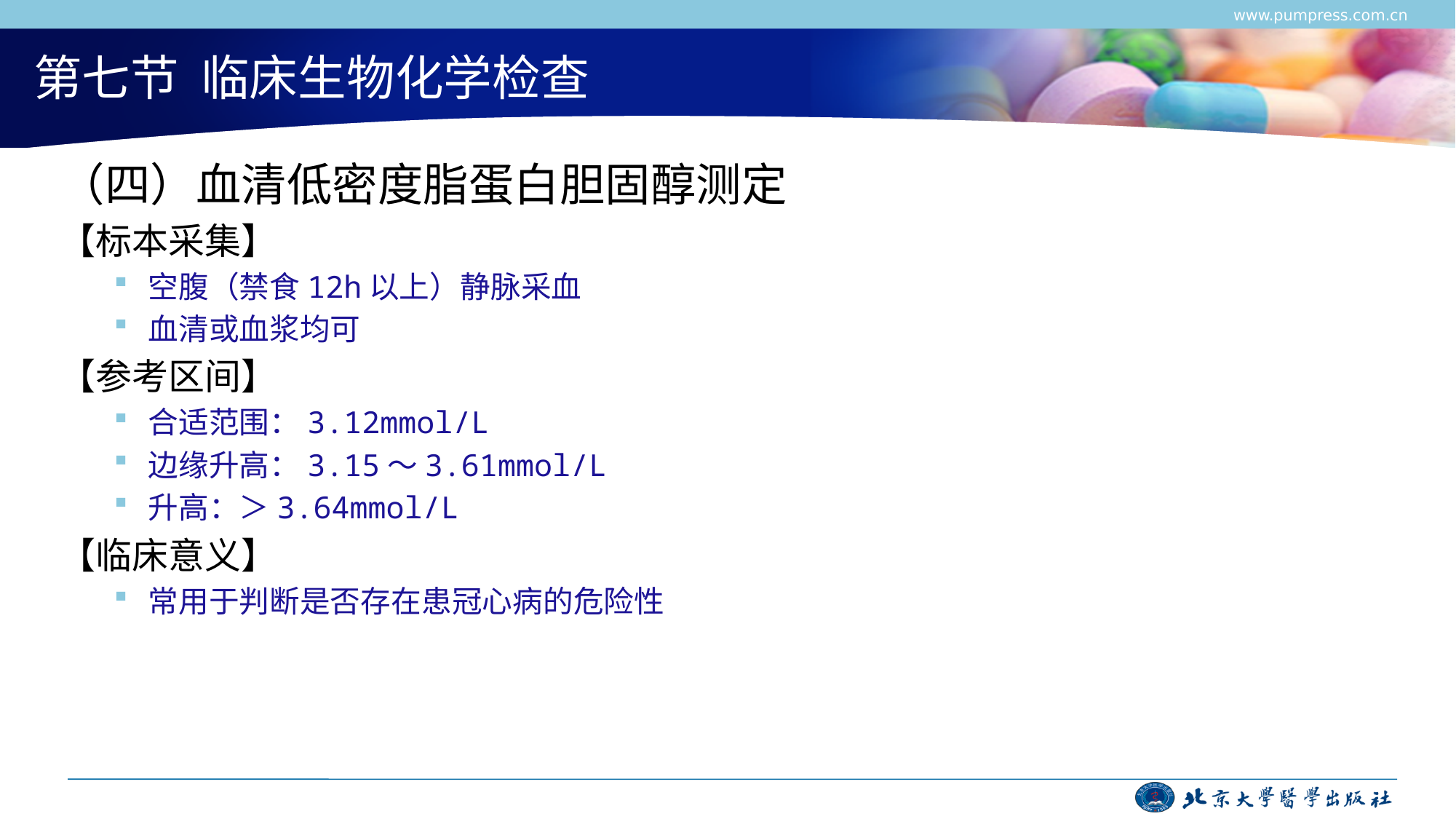

www.pumpress.com.cn
# 第七节  临床生物化学检查
（四）血清低密度脂蛋白胆固醇测定
【标本采集】
空腹（禁食12h以上）静脉采血
血清或血浆均可
【参考区间】
合适范围：3.12mmol/L
边缘升高：3.15～3.61mmol/L
升高：＞3.64mmol/L
【临床意义】
常用于判断是否存在患冠心病的危险性